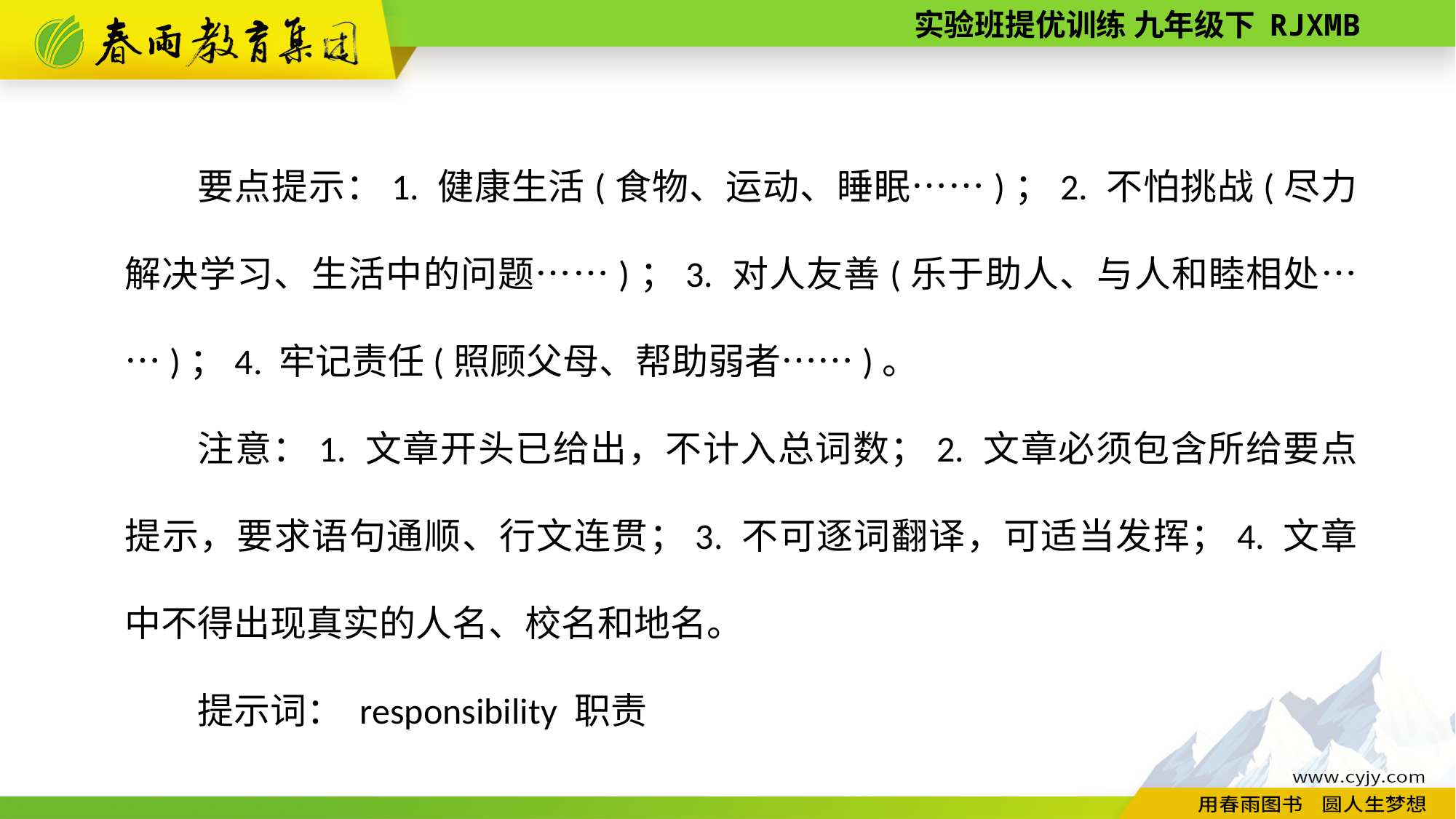

要点提示：1. 健康生活(食物、运动、睡眠……)；2. 不怕挑战(尽力解决学习、生活中的问题……)；3. 对人友善(乐于助人、与人和睦相处……)；4. 牢记责任(照顾父母、帮助弱者……)。
注意：1. 文章开头已给出，不计入总词数；2. 文章必须包含所给要点提示，要求语句通顺、行文连贯；3. 不可逐词翻译，可适当发挥；4. 文章中不得出现真实的人名、校名和地名。
提示词： responsibility 职责